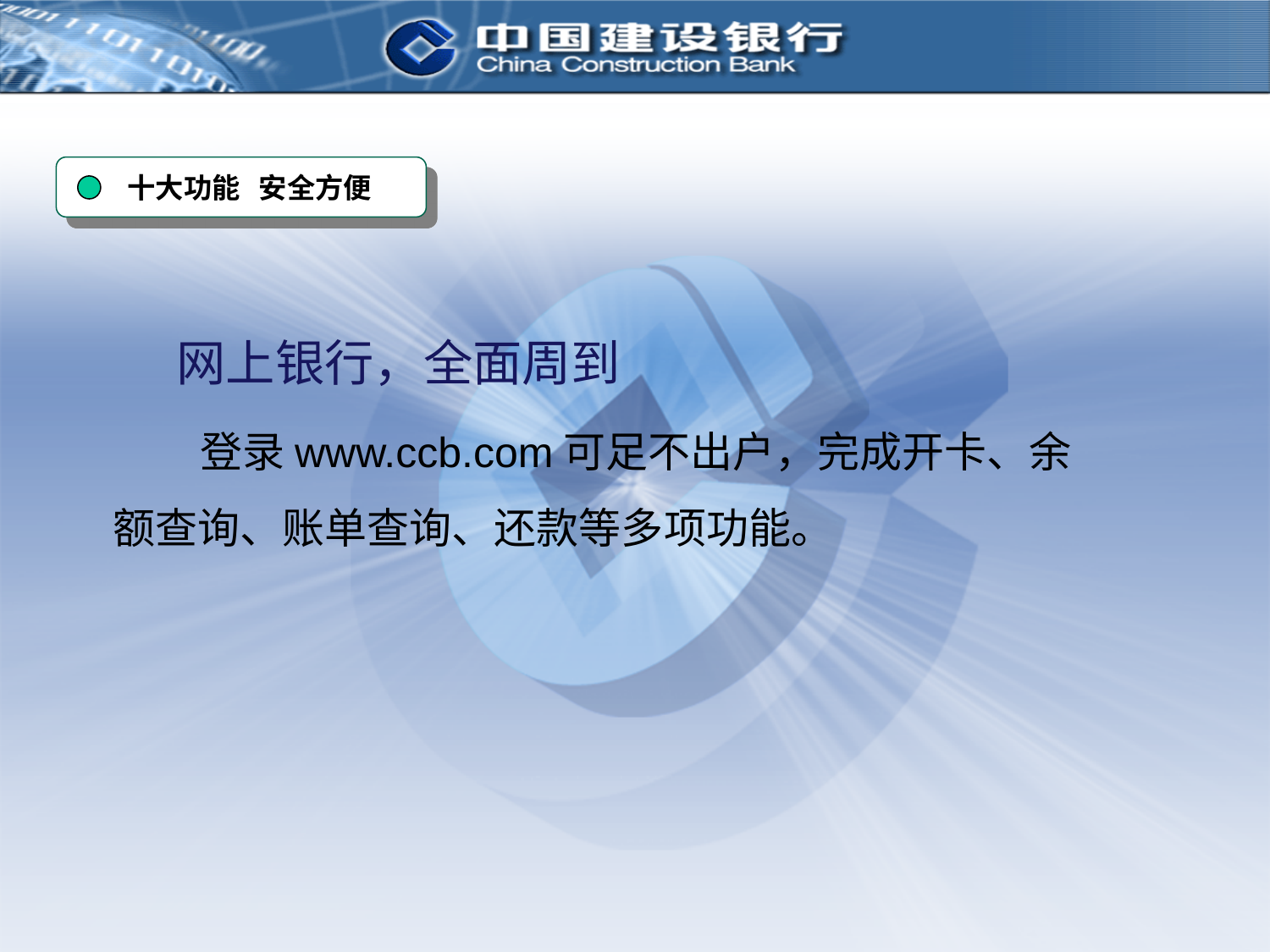

十大功能   安全方便

网上银行，全面周到
登录www.ccb.com可足不出户，完成开卡、余额查询、账单查询、还款等多项功能。